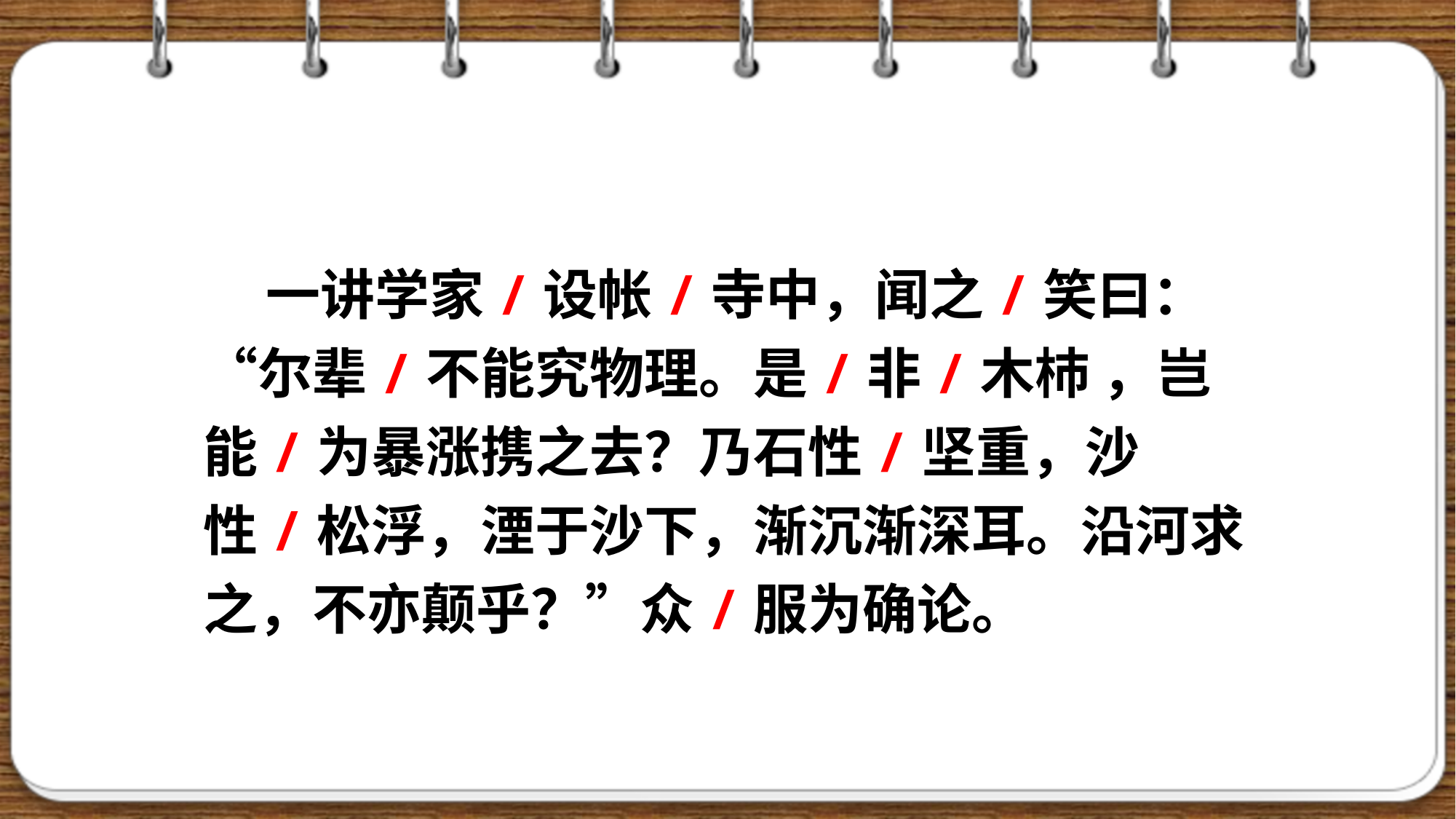

一讲学家/设帐/寺中，闻之/笑曰：“尔辈/不能究物理。是/非/木杮 ，岂能/为暴涨携之去？乃石性/坚重，沙性/松浮，湮于沙下，渐沉渐深耳。沿河求之，不亦颠乎？”众/服为确论。